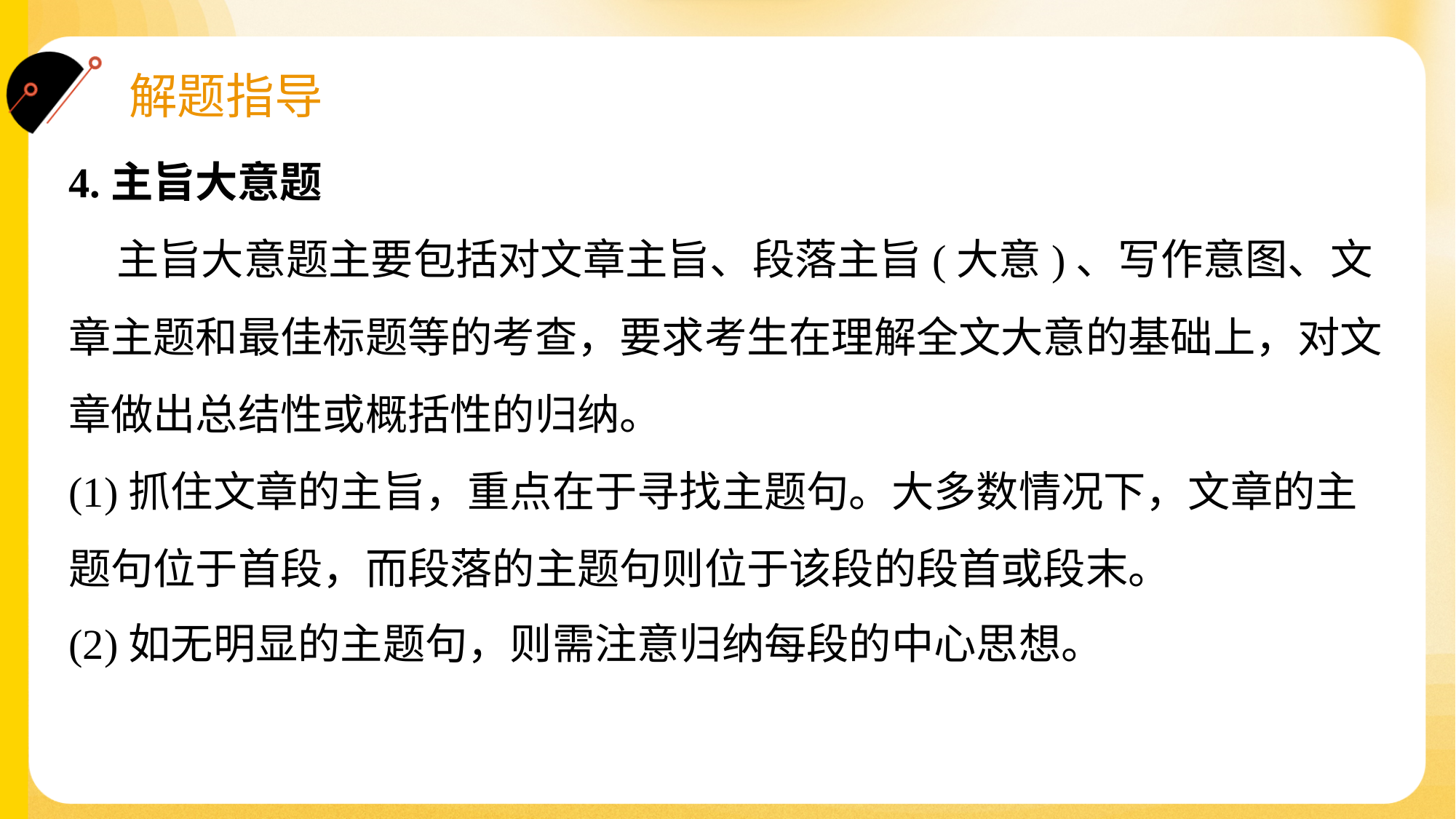

4.主旨大意题
    主旨大意题主要包括对文章主旨、段落主旨(大意)、写作意图、文
章主题和最佳标题等的考查，要求考生在理解全文大意的基础上，对文
章做出总结性或概括性的归纳。
(1)抓住文章的主旨，重点在于寻找主题句。大多数情况下，文章的主
题句位于首段，而段落的主题句则位于该段的段首或段末。
(2)如无明显的主题句，则需注意归纳每段的中心思想。